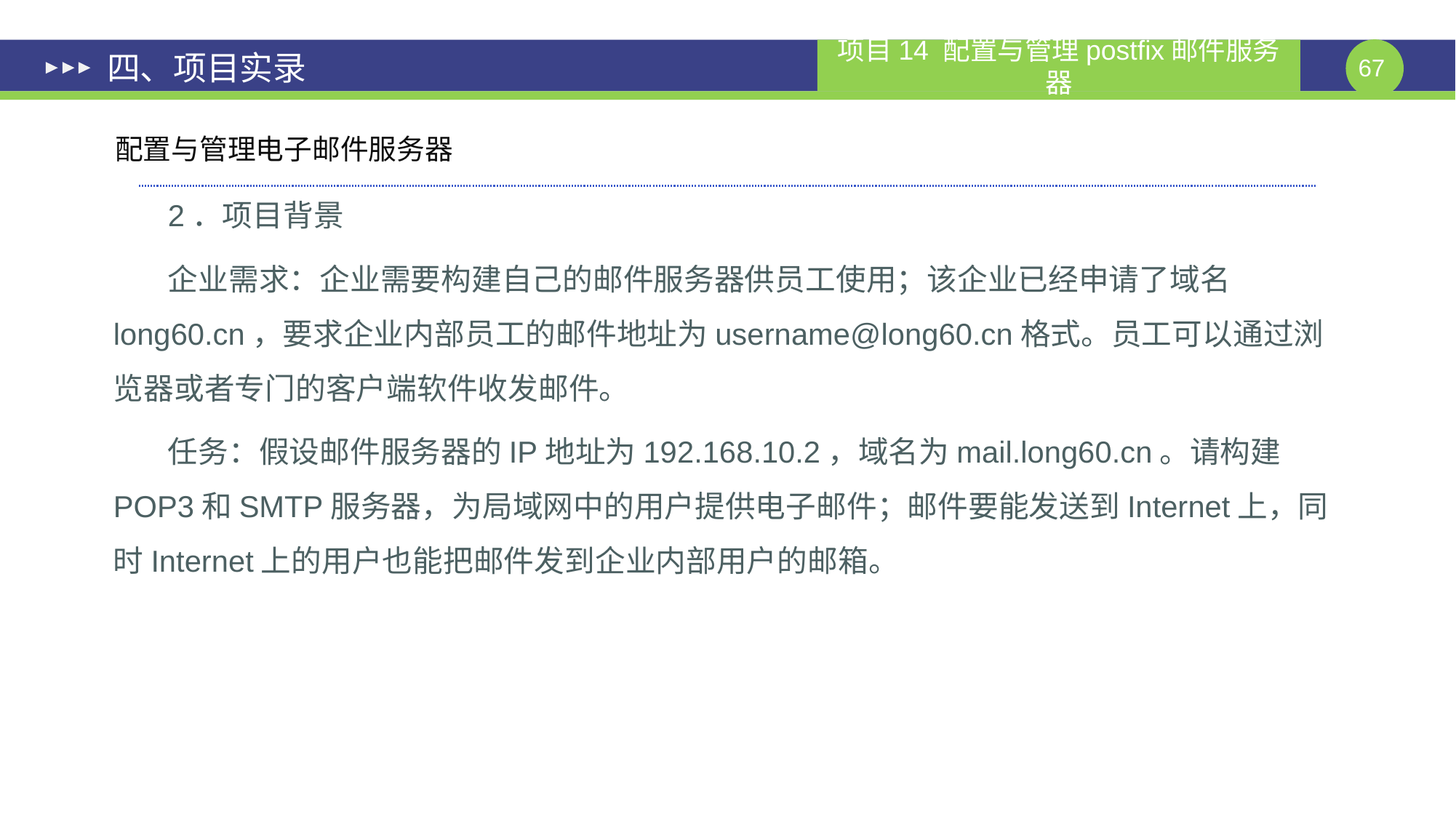

# 四、项目实录
配置与管理电子邮件服务器
2．项目背景
企业需求：企业需要构建自己的邮件服务器供员工使用；该企业已经申请了域名long60.cn，要求企业内部员工的邮件地址为username@long60.cn格式。员工可以通过浏览器或者专门的客户端软件收发邮件。
任务：假设邮件服务器的IP地址为192.168.10.2，域名为mail.long60.cn。请构建POP3和SMTP服务器，为局域网中的用户提供电子邮件；邮件要能发送到Internet上，同时Internet上的用户也能把邮件发到企业内部用户的邮箱。